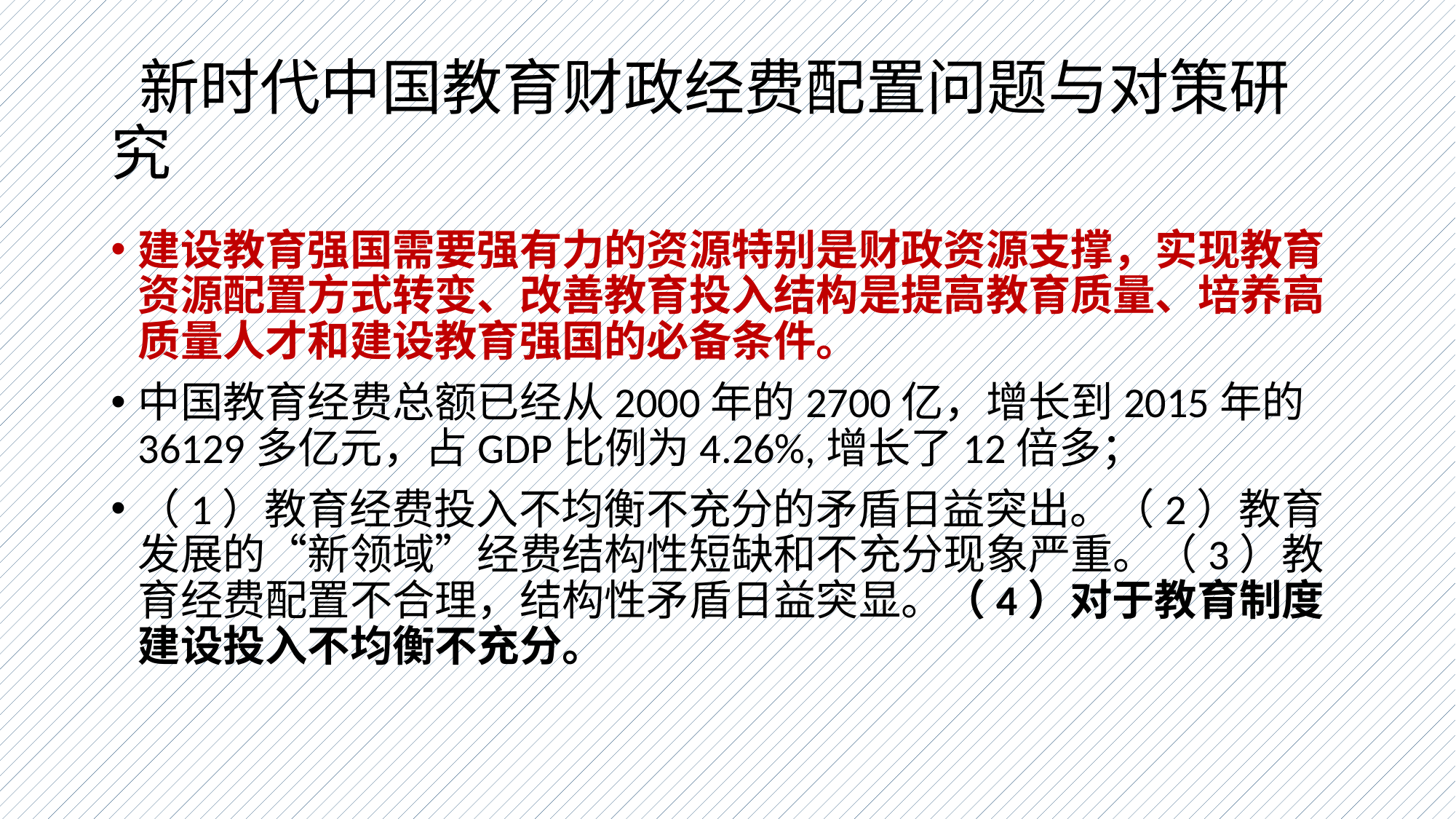

# 新时代中国教育财政经费配置问题与对策研究
建设教育强国需要强有力的资源特别是财政资源支撑，实现教育资源配置方式转变、改善教育投入结构是提高教育质量、培养高质量人才和建设教育强国的必备条件。
中国教育经费总额已经从2000年的2700亿，增长到2015年的36129多亿元，占GDP比例为4.26%,增长了12倍多；
（1）教育经费投入不均衡不充分的矛盾日益突出。（2）教育发展的“新领域”经费结构性短缺和不充分现象严重。（3）教育经费配置不合理，结构性矛盾日益突显。（4）对于教育制度建设投入不均衡不充分。